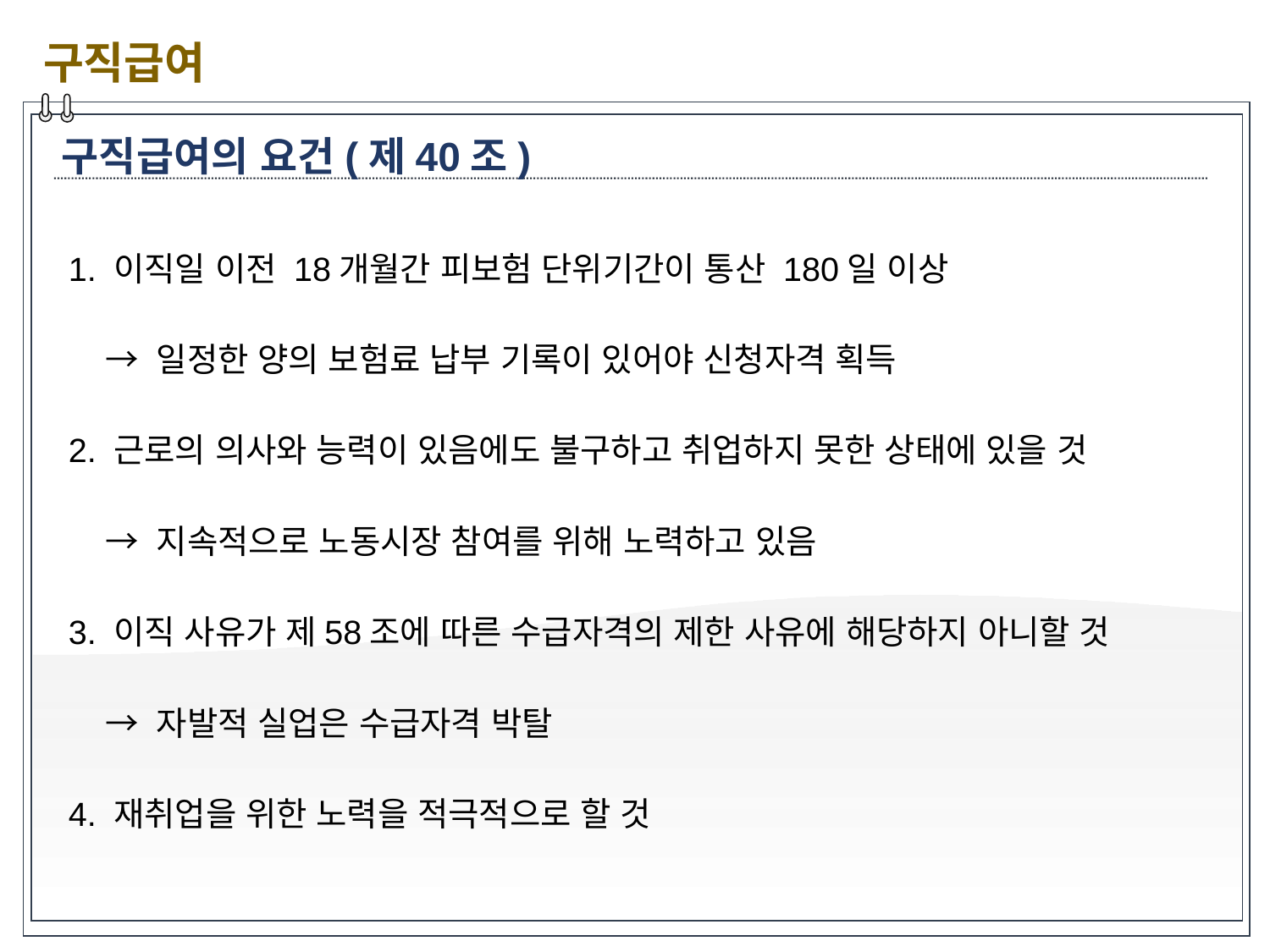

구직급여

구직급여의 요건(제40조)

1. 이직일 이전 18개월간 피보험 단위기간이 통산 180일 이상
    → 일정한 양의 보험료 납부 기록이 있어야 신청자격 획득
2. 근로의 의사와 능력이 있음에도 불구하고 취업하지 못한 상태에 있을 것
    → 지속적으로 노동시장 참여를 위해 노력하고 있음
3. 이직 사유가 제58조에 따른 수급자격의 제한 사유에 해당하지 아니할 것
    → 자발적 실업은 수급자격 박탈
4. 재취업을 위한 노력을 적극적으로 할 것